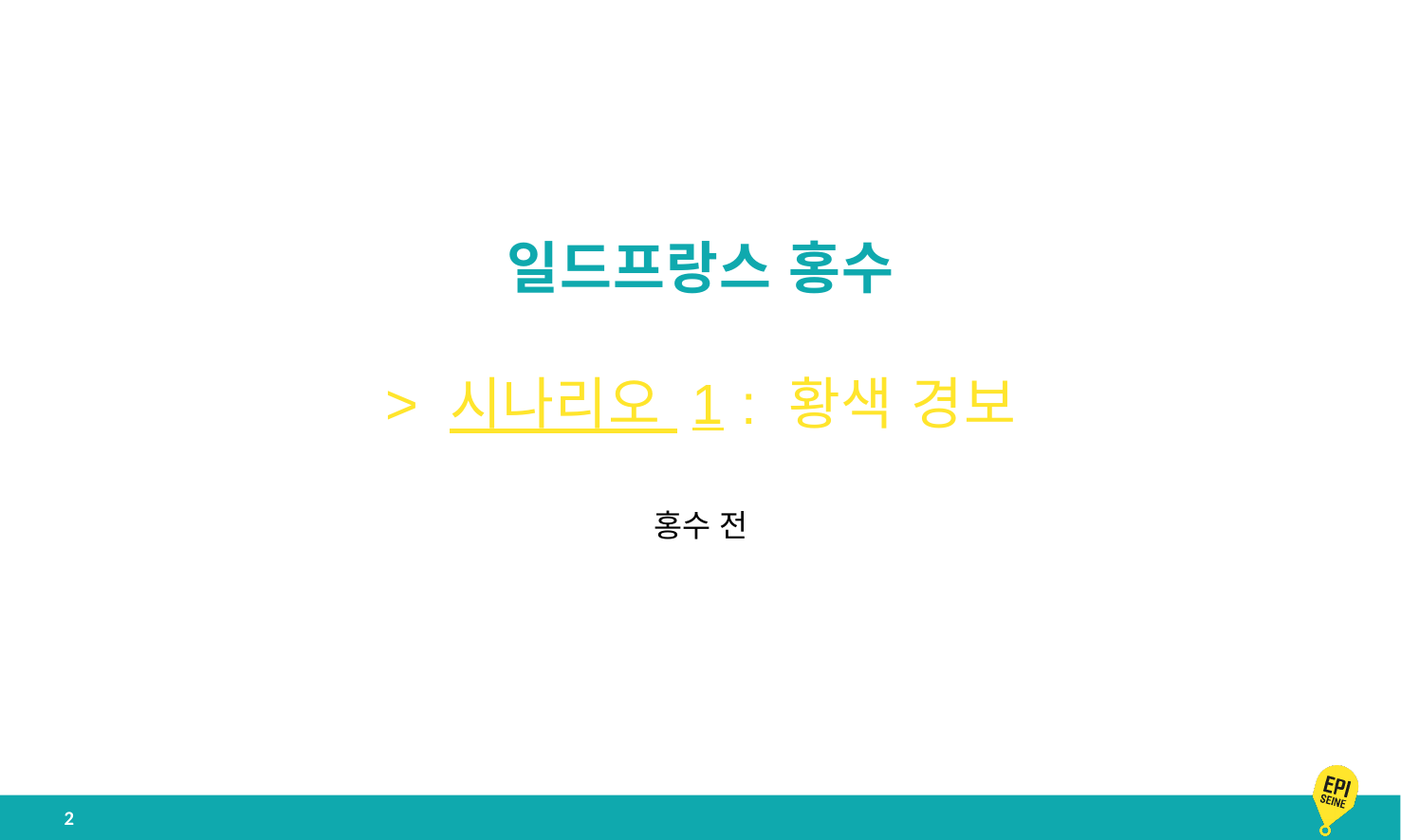

일드프랑스 홍수

> 시나리오 1 : 황색 경보
홍수 전